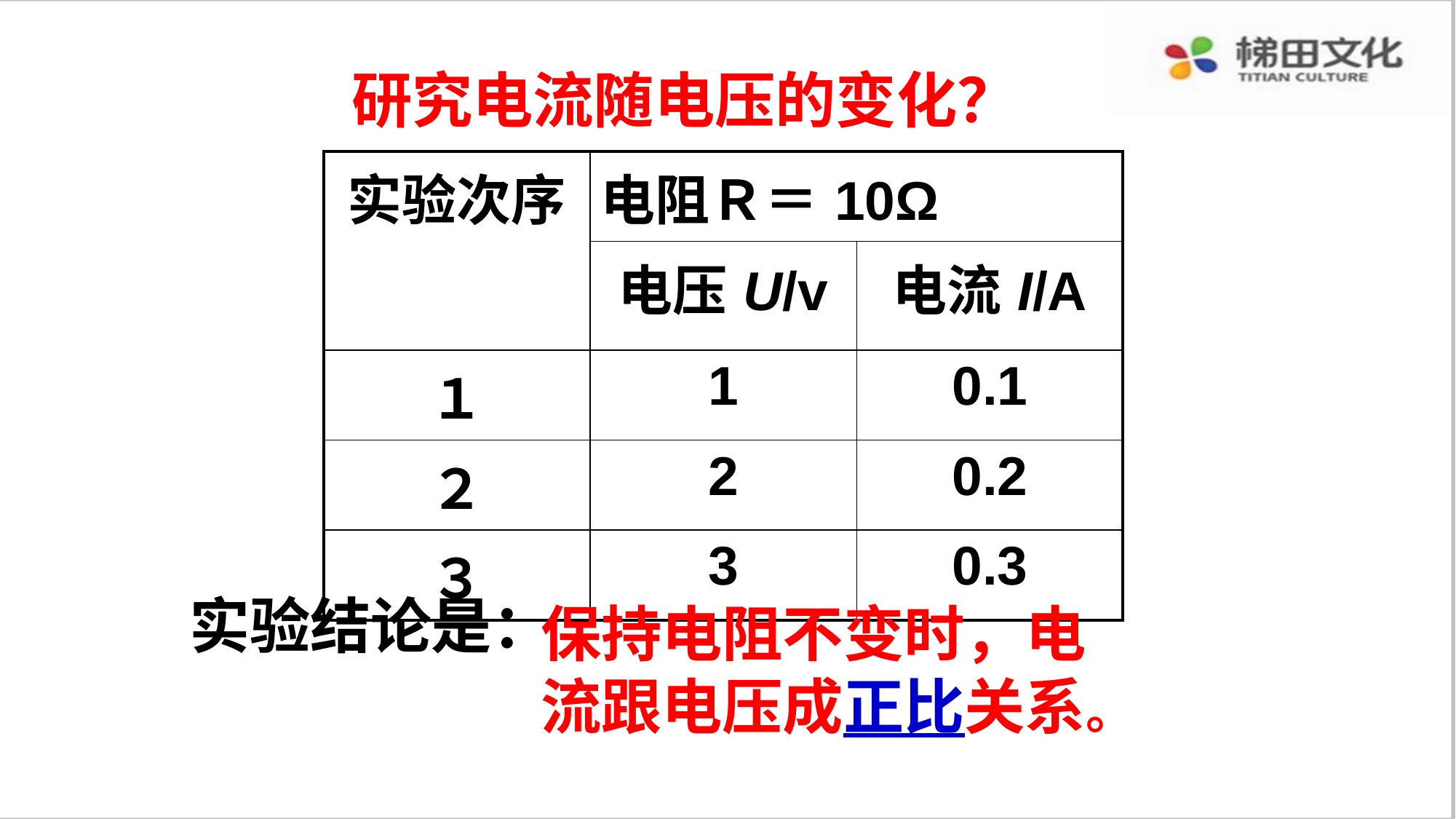

研究电流随电压的变化？

| 实验次序 | 电阻Ｒ＝10Ω |  |
| --- | --- | --- |
|  | 电压U/v | 电流I/A |
| １ | 1 | 0.1 |
| ２ | 2 | 0.2 |
| ３ | 3 | 0.3 |
实验结论是：
保持电阻不变时，电流跟电压成正比关系。